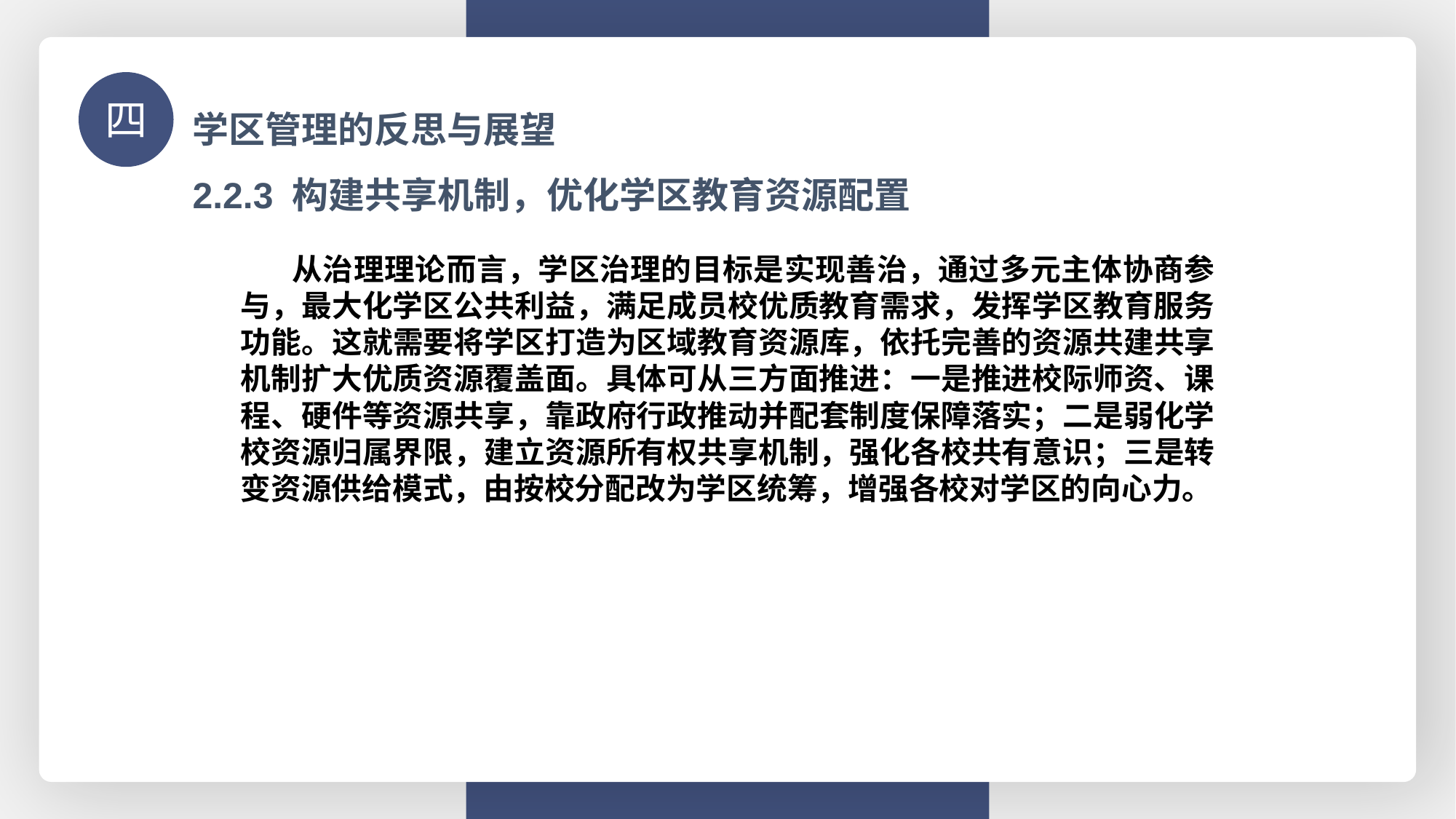

学区管理的反思与展望
四
2.2.3 构建共享机制，优化学区教育资源配置
      从治理理论而言，学区治理的目标是实现善治，通过多元主体协商参与，最大化学区公共利益，满足成员校优质教育需求，发挥学区教育服务功能。这就需要将学区打造为区域教育资源库，依托完善的资源共建共享机制扩大优质资源覆盖面。具体可从三方面推进：一是推进校际师资、课程、硬件等资源共享，靠政府行政推动并配套制度保障落实；二是弱化学校资源归属界限，建立资源所有权共享机制，强化各校共有意识；三是转变资源供给模式，由按校分配改为学区统筹，增强各校对学区的向心力。